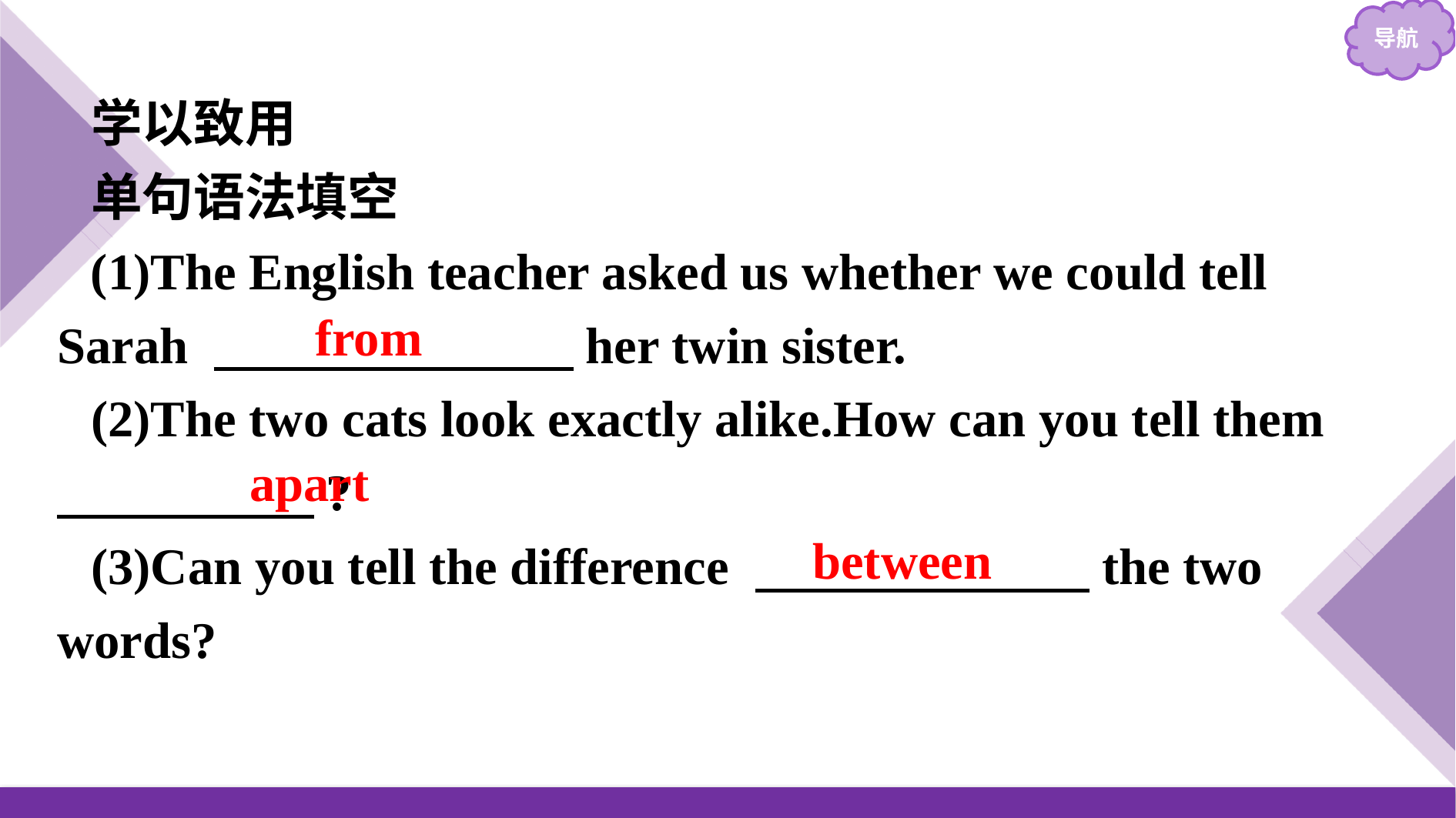

学以致用
单句语法填空
(1)The English teacher asked us whether we could tell Sarah 　　　　　　　her twin sister.
(2)The two cats look exactly alike.How can you tell them 　　　　　?
(3)Can you tell the difference 　　　　　　 the two words?
from
apart
between